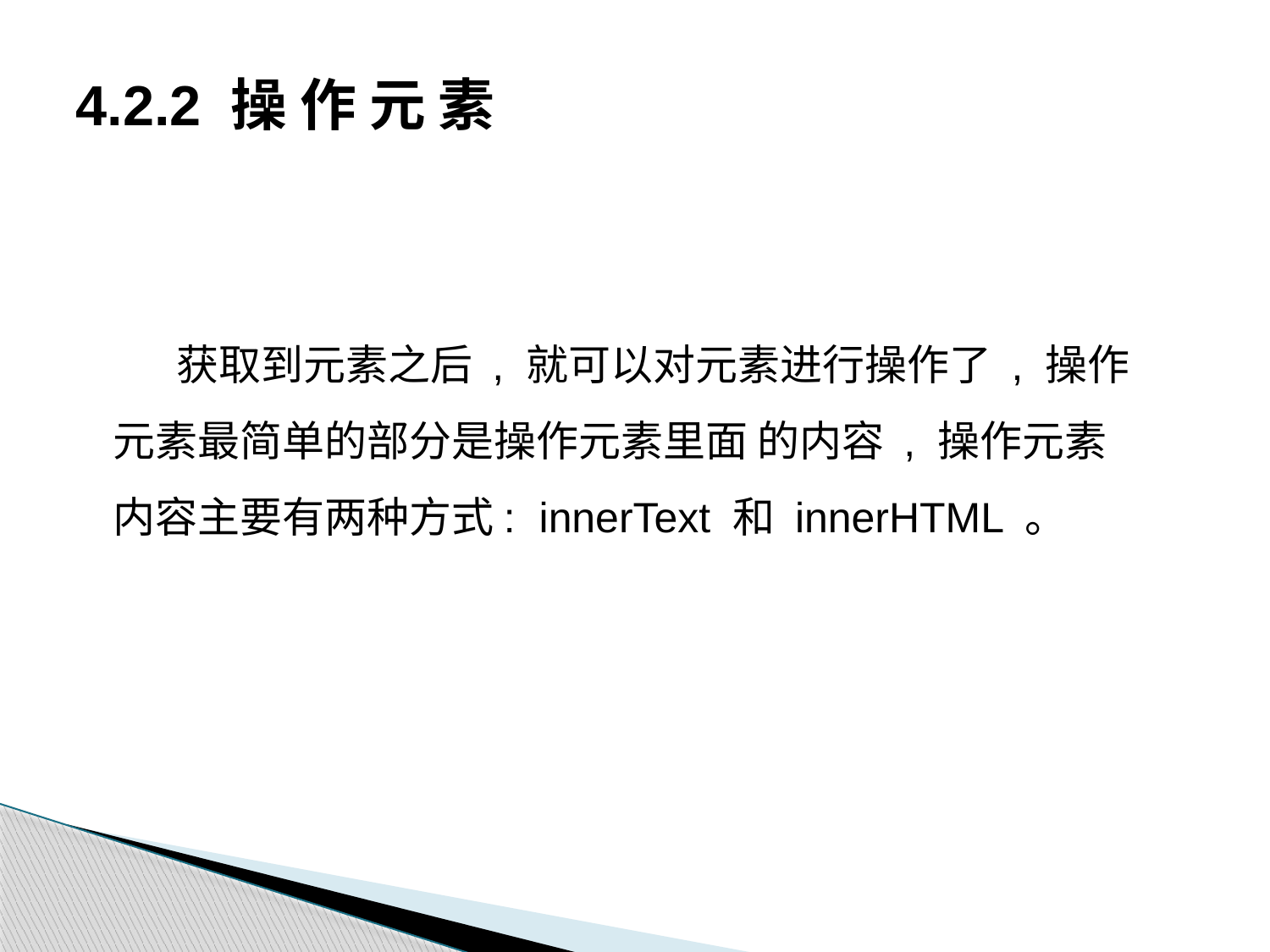

# 4.2.2 操 作 元 素
获取到元素之后 , 就可以对元素进行操作了 , 操作元素最简单的部分是操作元素里面 的内容 , 操作元素内容主要有两种方式:  innerText 和 innerHTML 。